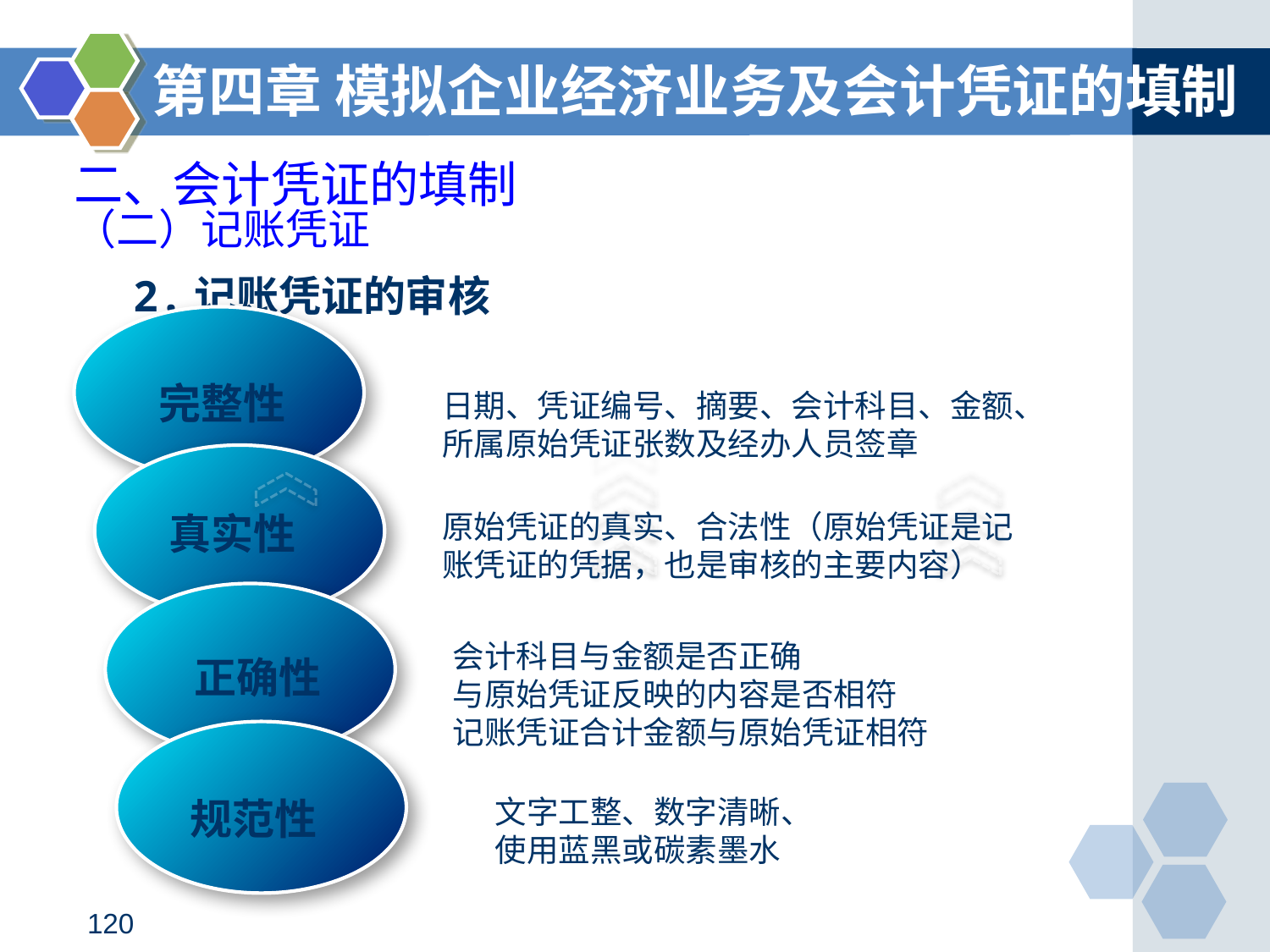

第四章 模拟企业经济业务及会计凭证的填制
二、会计凭证的填制
（二）记账凭证
  2.记账凭证的审核

完整性
日期、凭证编号、摘要、会计科目、金额、所属原始凭证张数及经办人员签章

真实性
原始凭证的真实、合法性（原始凭证是记账凭证的凭据，也是审核的主要内容）

会计科目与金额是否正确
与原始凭证反映的内容是否相符
记账凭证合计金额与原始凭证相符
正确性

规范性
文字工整、数字清晰、
使用蓝黑或碳素墨水